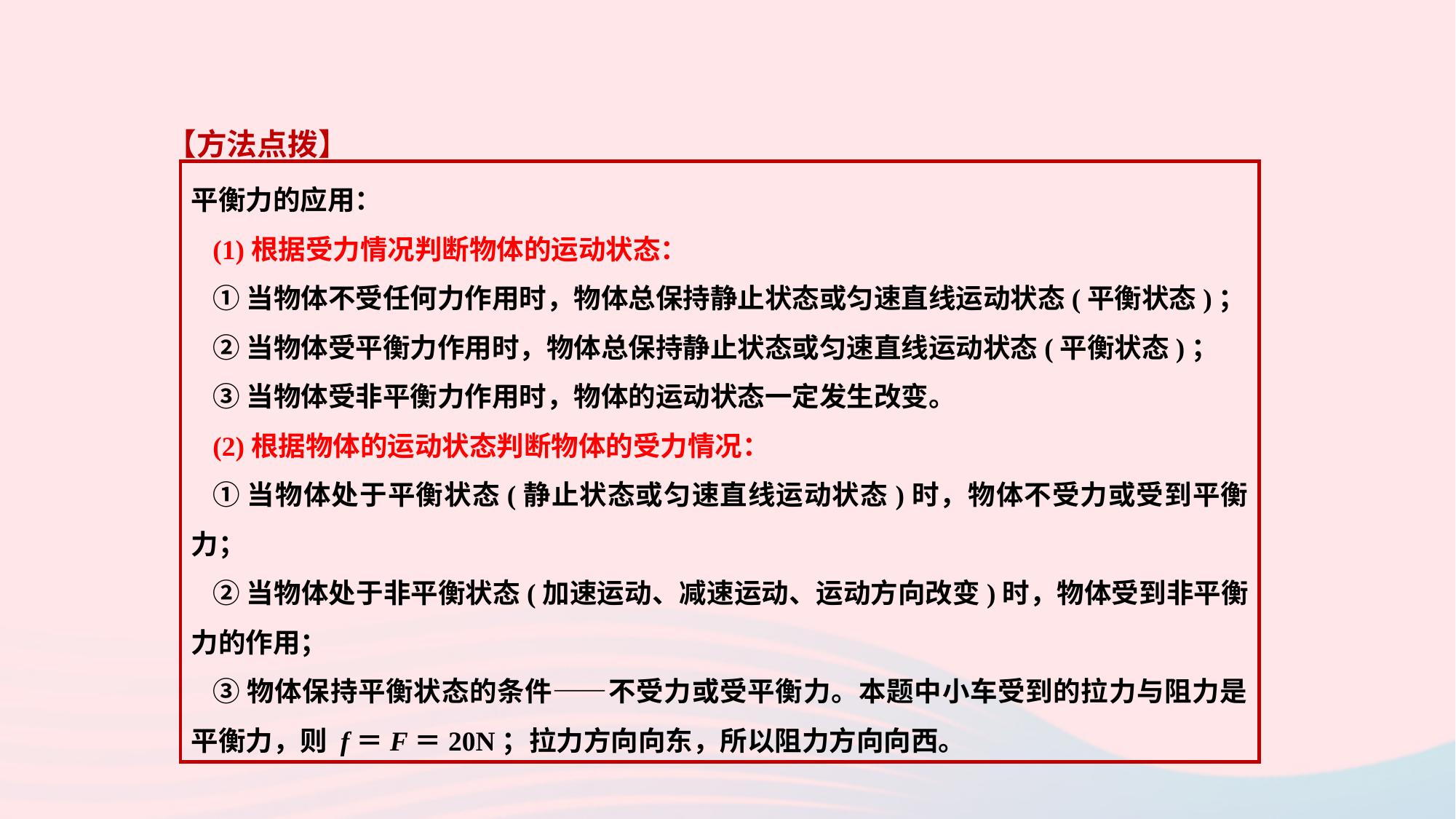

【方法点拨】
平衡力的应用：
(1)根据受力情况判断物体的运动状态：
①当物体不受任何力作用时，物体总保持静止状态或匀速直线运动状态(平衡状态)；
②当物体受平衡力作用时，物体总保持静止状态或匀速直线运动状态(平衡状态)；
③当物体受非平衡力作用时，物体的运动状态一定发生改变。
(2)根据物体的运动状态判断物体的受力情况：
①当物体处于平衡状态(静止状态或匀速直线运动状态)时，物体不受力或受到平衡力；
②当物体处于非平衡状态(加速运动、减速运动、运动方向改变)时，物体受到非平衡力的作用；
③物体保持平衡状态的条件——不受力或受平衡力。本题中小车受到的拉力与阻力是平衡力，则 f＝F＝20N；拉力方向向东，所以阻力方向向西。